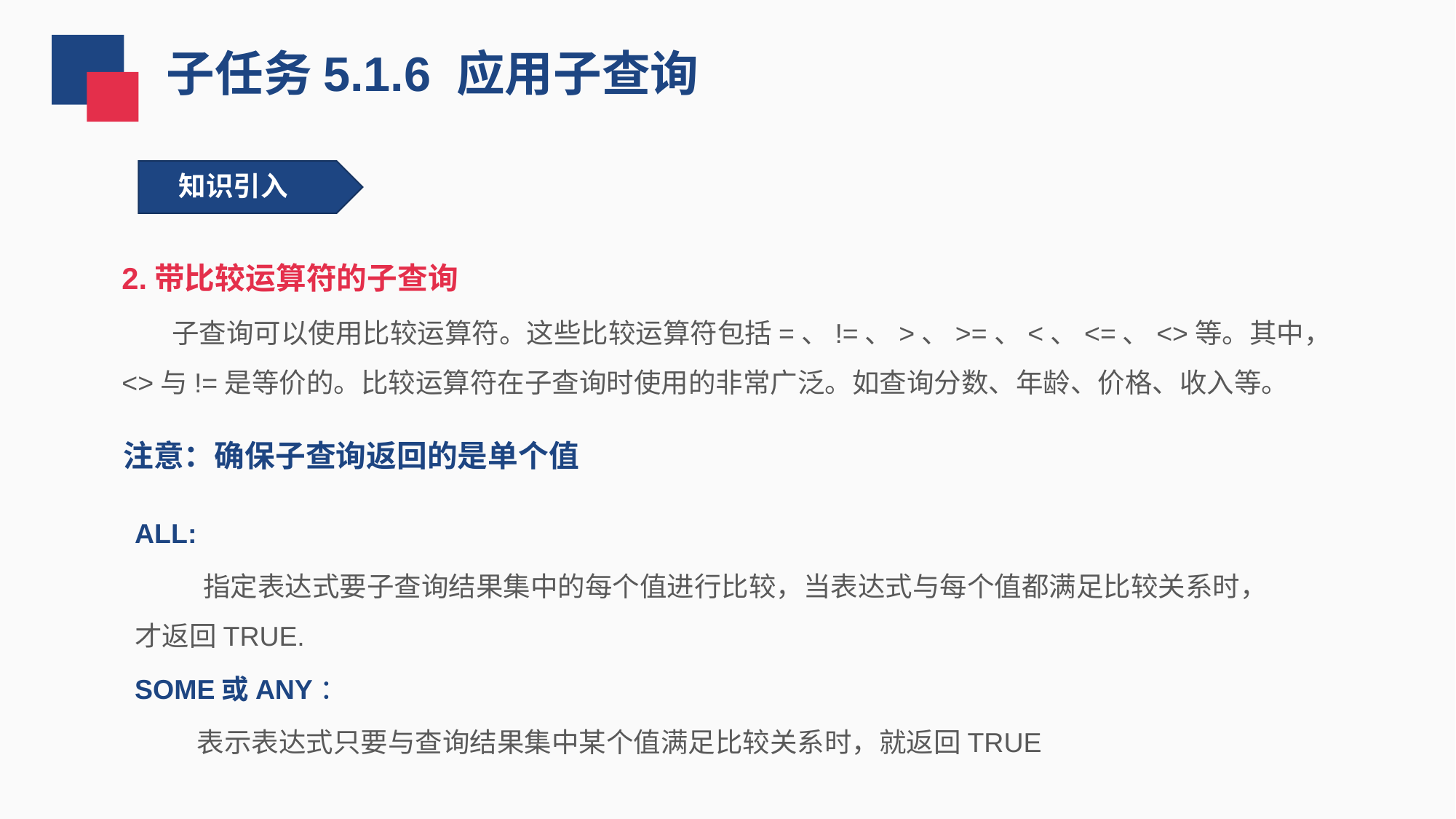

子任务5.1.6 应用子查询

知识引入
2.带比较运算符的子查询
       子查询可以使用比较运算符。这些比较运算符包括=、!=、>、>=、<、<=、<>等。其中，<>与!=是等价的。比较运算符在子查询时使用的非常广泛。如查询分数、年龄、价格、收入等。
注意：确保子查询返回的是单个值
ALL:
          指定表达式要子查询结果集中的每个值进行比较，当表达式与每个值都满足比较关系时，才返回TRUE.
SOME或ANY：
         表示表达式只要与查询结果集中某个值满足比较关系时，就返回TRUE